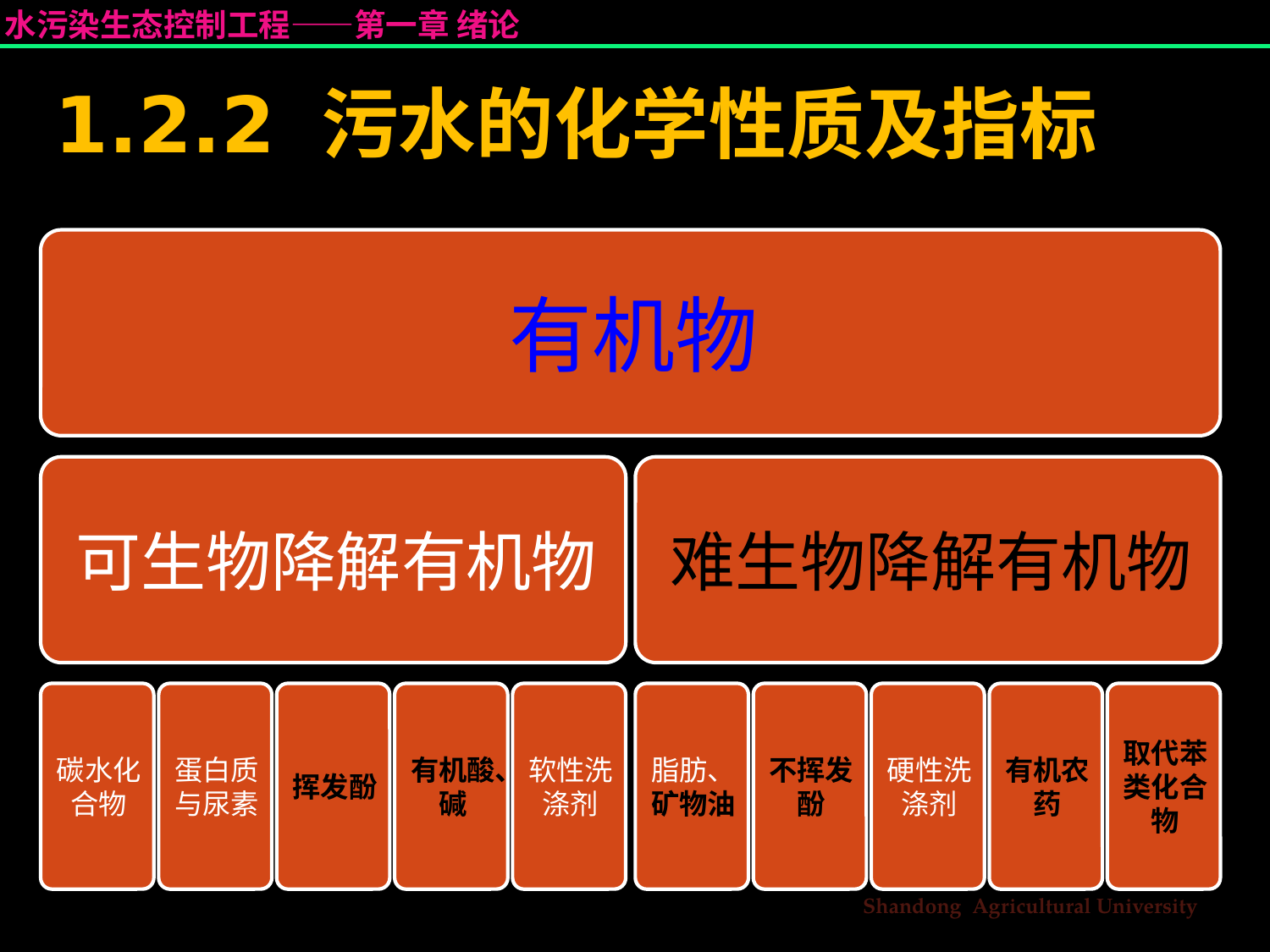

# 1.2.2 污水的化学性质及指标
有机物
可生物降解有机物
碳水化合物
蛋白质与尿素
挥发酚
有机酸、碱
软性洗涤剂
难生物降解有机物
脂肪、矿物油
不挥发酚
硬性洗涤剂
有机农药
取代苯类化合物